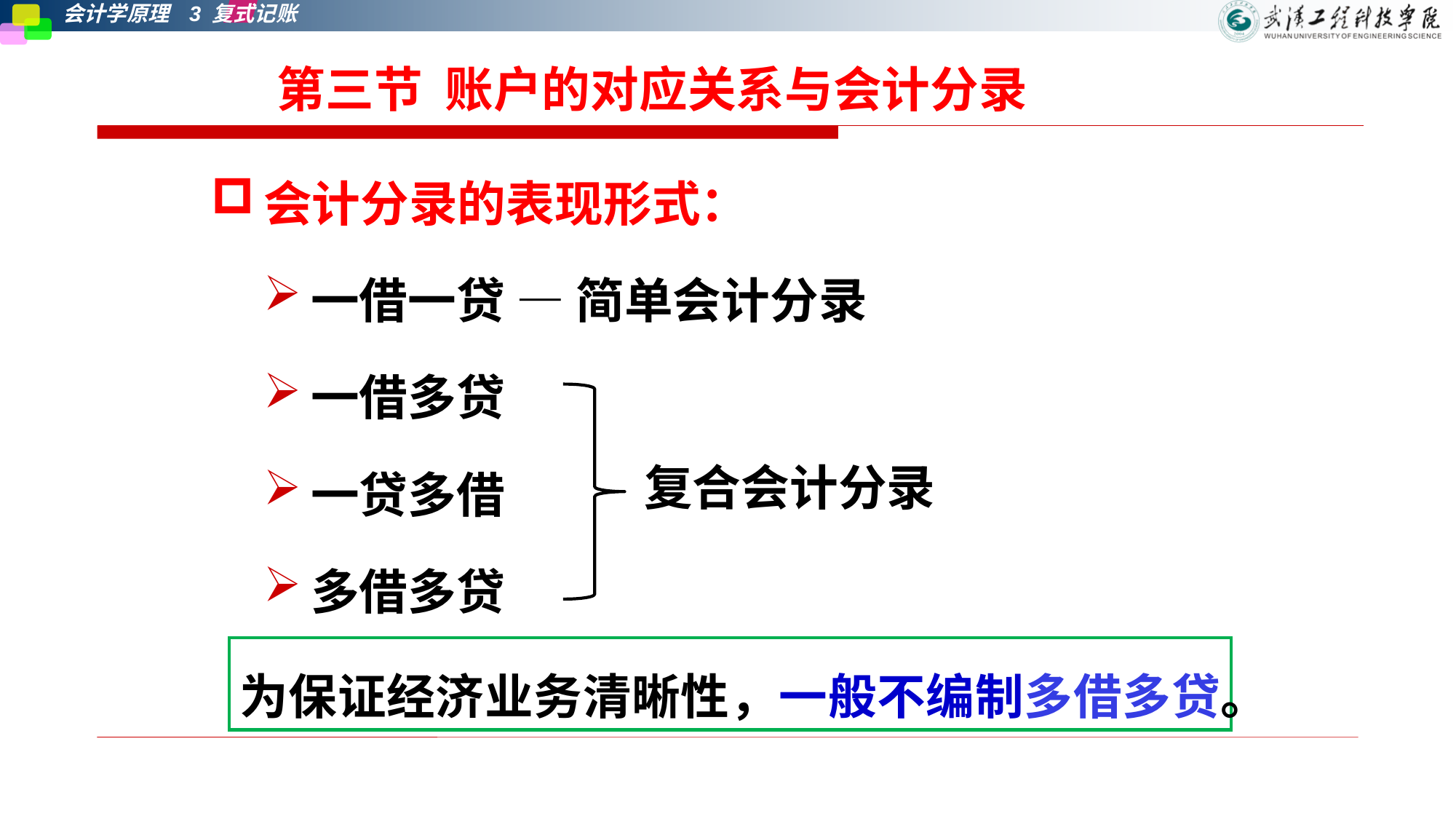

# 第三节  账户的对应关系与会计分录
会计分录的表现形式：
一借一贷 — 简单会计分录
一借多贷
一贷多借
多借多贷

复合会计分录
为保证经济业务清晰性，一般不编制多借多贷。